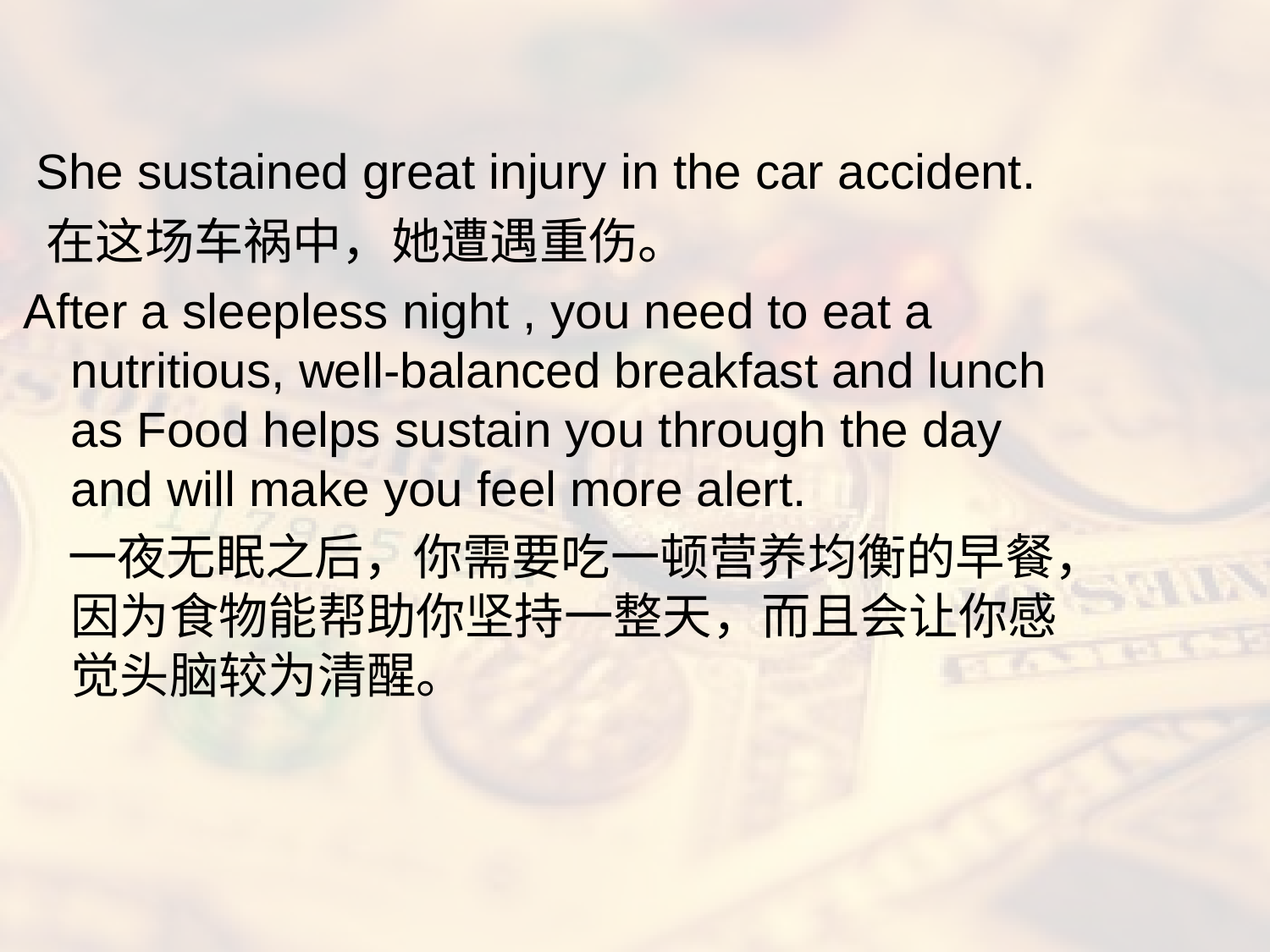

#
 She sustained great injury in the car accident.
 在这场车祸中，她遭遇重伤。
After a sleepless night , you need to eat a nutritious, well-balanced breakfast and lunch as Food helps sustain you through the day and will make you feel more alert.
   一夜无眠之后，你需要吃一顿营养均衡的早餐，因为食物能帮助你坚持一整天，而且会让你感觉头脑较为清醒。